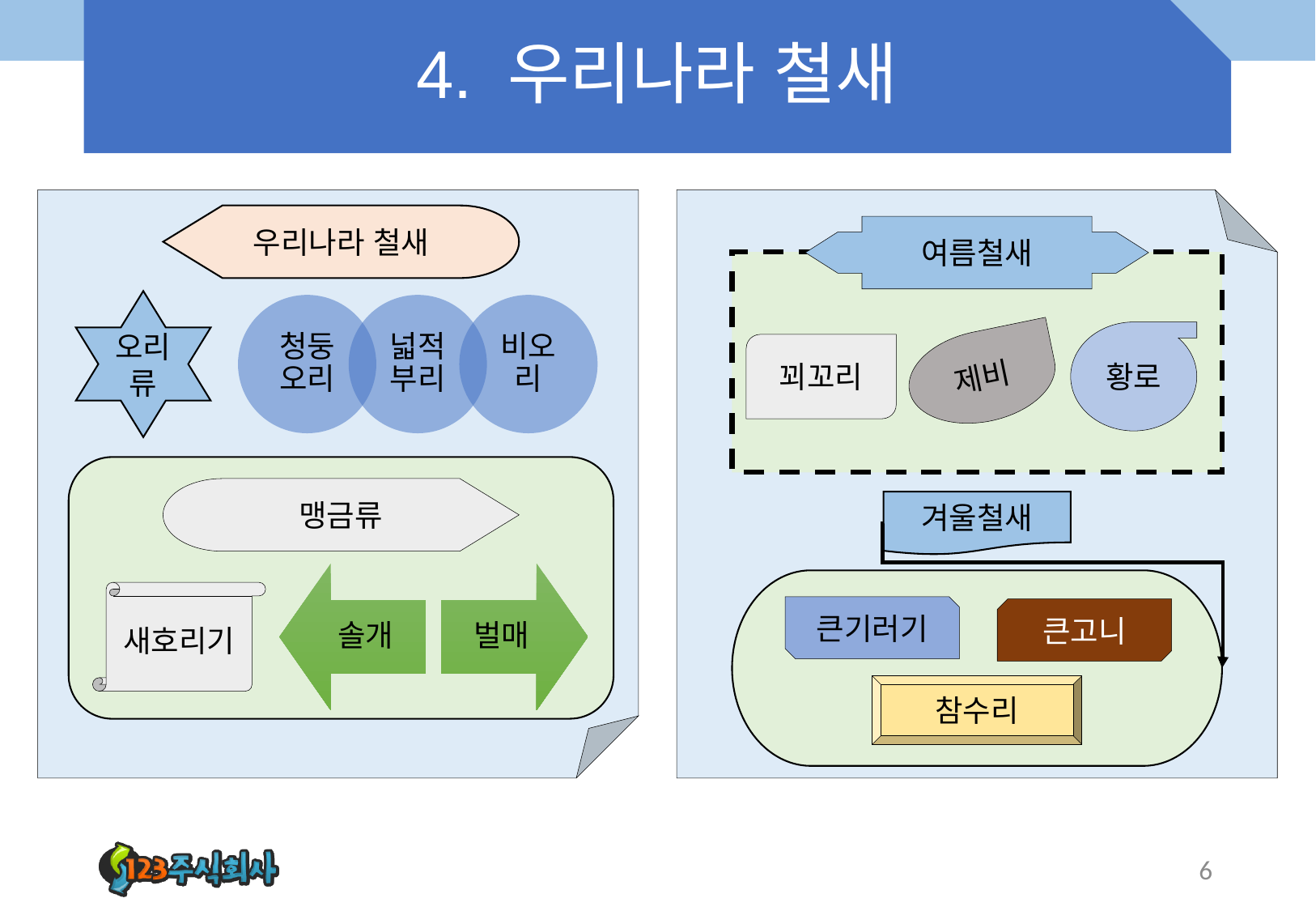

# 4. 우리나라 철새

우리나라 철새
여름철새

오리류
청둥오리
넓적부리
비오리

제비
꾀꼬리
황로

맹금류
겨울철새
솔개
벌매

새호리기
큰기러기
큰고니
참수리
6